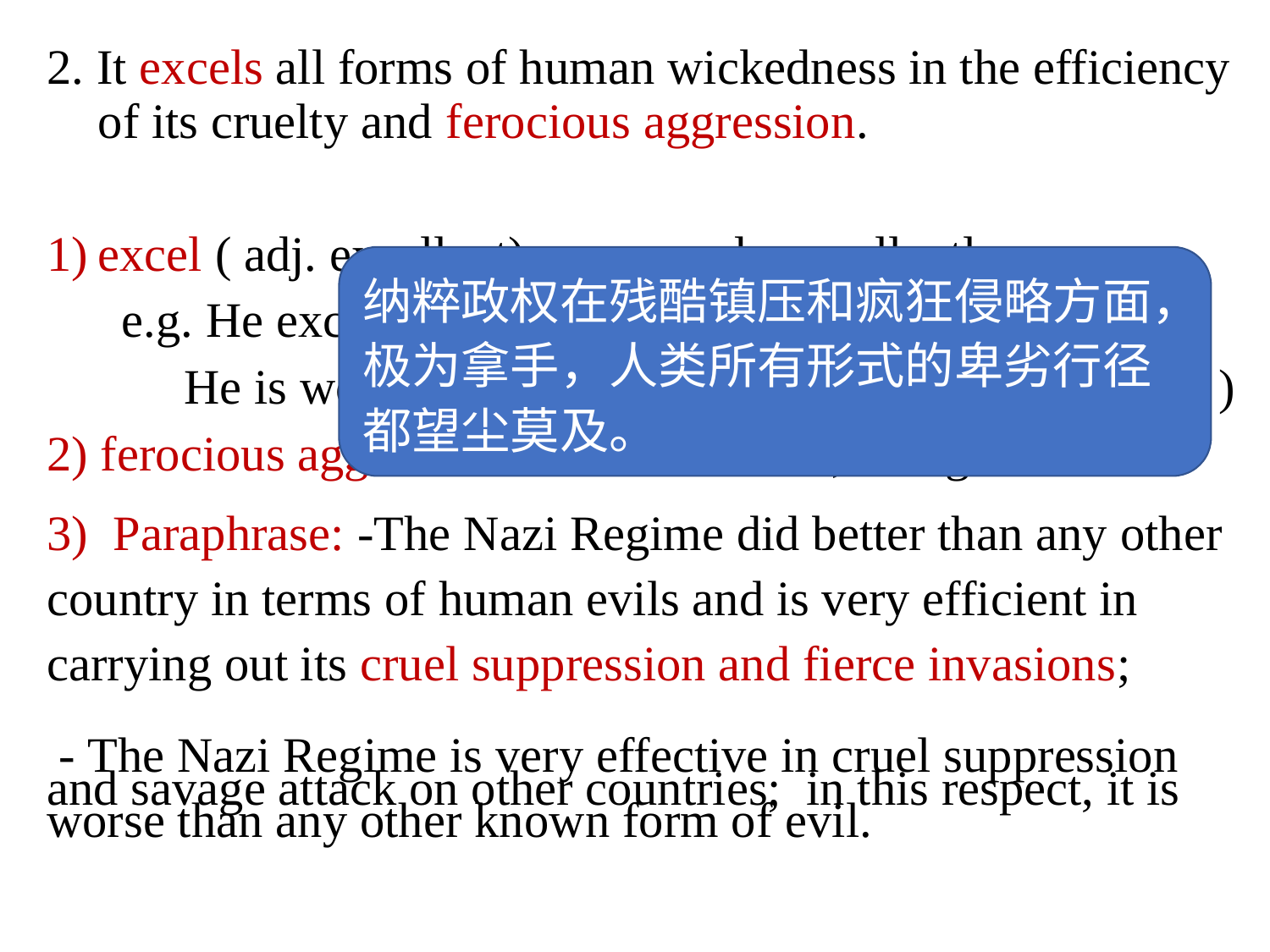

2. It excels all forms of human wickedness in the efficiency of its cruelty and ferocious aggression.

excel ( adj. excellent): surpass, do excellently.
      e.g. He excels all other composers of his period.
           He is working hard to excel his predecessors.(前任)
2) ferocious aggression: fierce invasion; savage attack
3)  Paraphrase: -The Nazi Regime did better than any other country in terms of human evils and is very efficient in carrying out its cruel suppression and fierce invasions;

 - The Nazi Regime is very effective in cruel suppression and savage attack on other countries;  in this respect, it is worse than any other known form of evil.

纳粹政权在残酷镇压和疯狂侵略方面，极为拿手，人类所有形式的卑劣行径都望尘莫及。